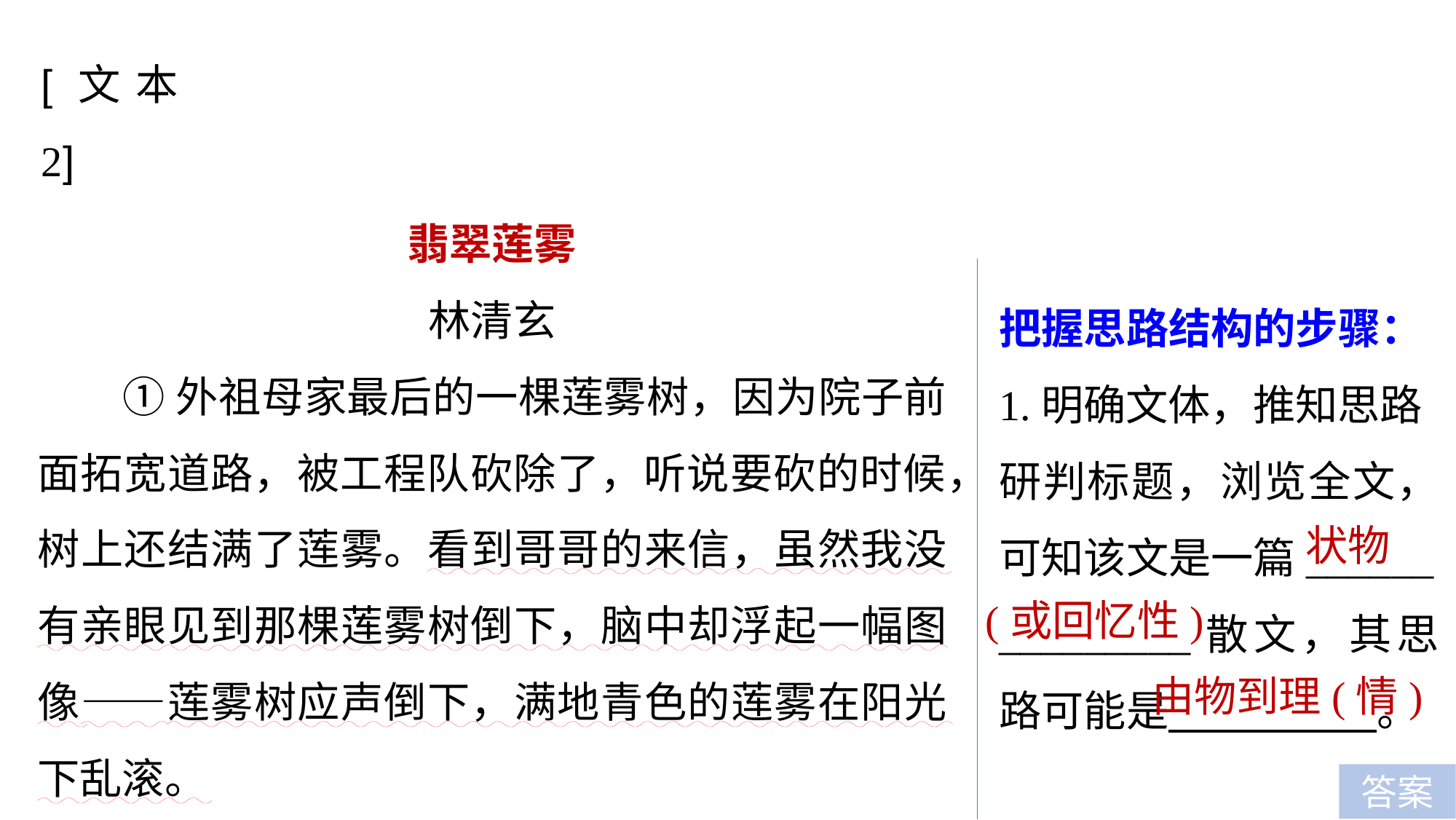

[文本2]

翡翠莲雾
林清玄
①外祖母家最后的一棵莲雾树，因为院子前面拓宽道路，被工程队砍除了，听说要砍的时候，树上还结满了莲雾。看到哥哥的来信，虽然我没有亲眼见到那棵莲雾树倒下，脑中却浮起一幅图像——莲雾树应声倒下，满地青色的莲雾在阳光下乱滚。
把握思路结构的步骤：
1.明确文体，推知思路
研判标题，浏览全文，可知该文是一篇______
_________散文，其思路可能是                      。
状物
(或回忆性)
由物到理(情)
答案